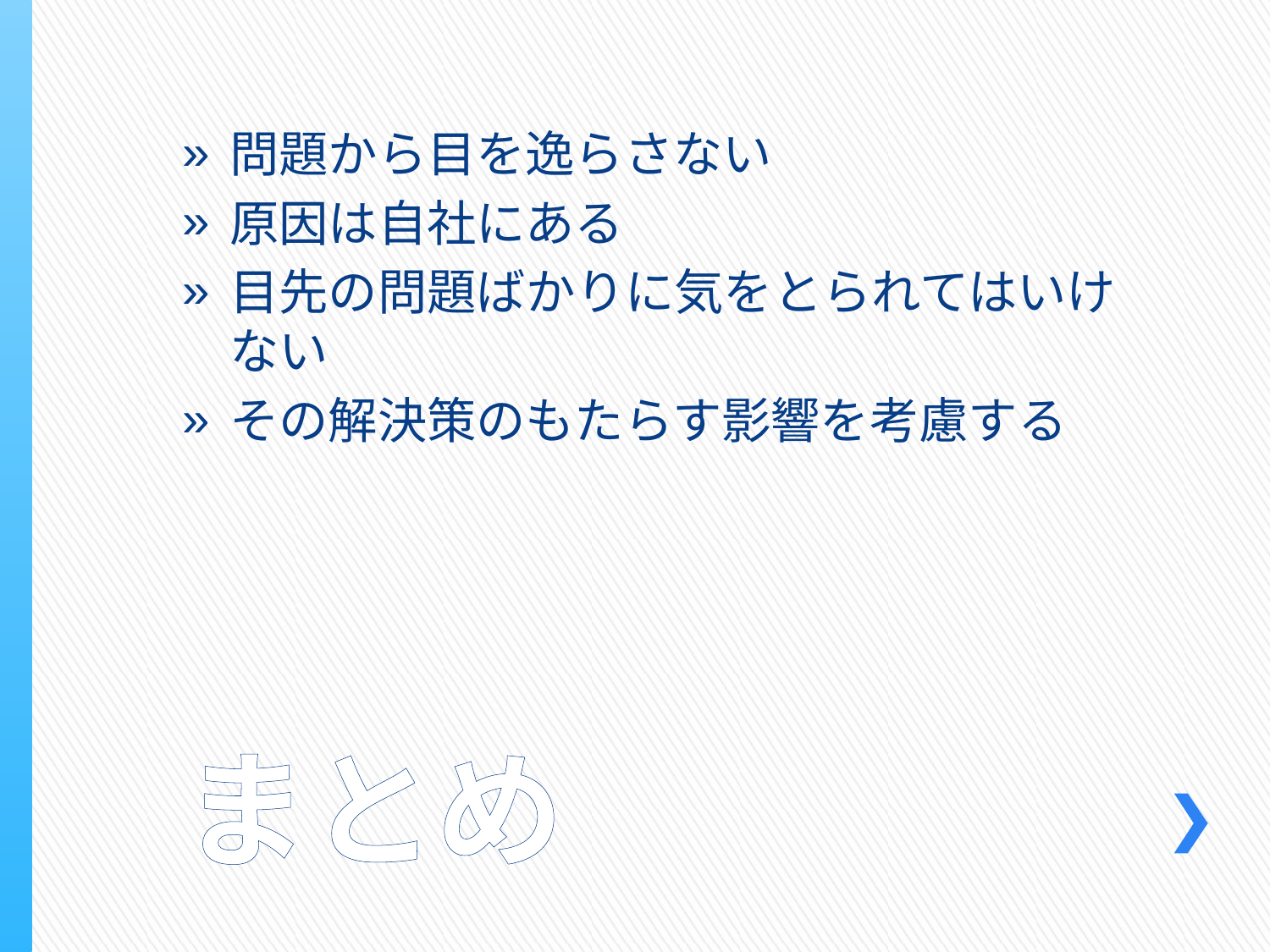

問題から目を逸らさない
原因は自社にある
目先の問題ばかりに気をとられてはいけない
その解決策のもたらす影響を考慮する

# まとめ